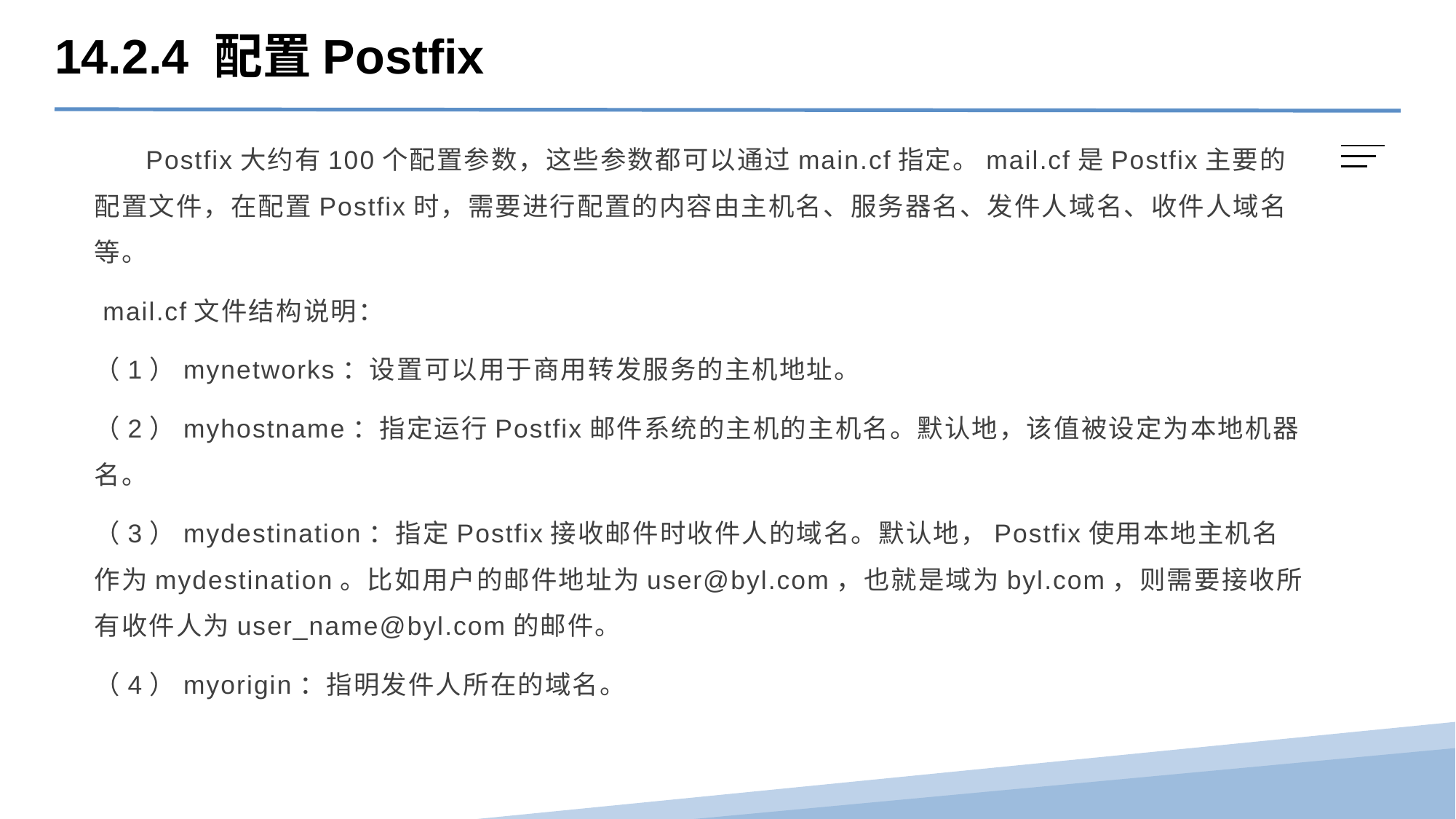

14.2.4 配置Postfix
      Postfix大约有100个配置参数，这些参数都可以通过main.cf指定。mail.cf是Postfix主要的配置文件，在配置Postfix时，需要进行配置的内容由主机名、服务器名、发件人域名、收件人域名等。
 mail.cf文件结构说明：
（1）mynetworks：设置可以用于商用转发服务的主机地址。
（2）myhostname：指定运行Postfix邮件系统的主机的主机名。默认地，该值被设定为本地机器名。
（3）mydestination：指定Postfix接收邮件时收件人的域名。默认地，Postfix使用本地主机名作为mydestination。比如用户的邮件地址为user@byl.com，也就是域为byl.com，则需要接收所有收件人为user_name@byl.com的邮件。
（4）myorigin：指明发件人所在的域名。